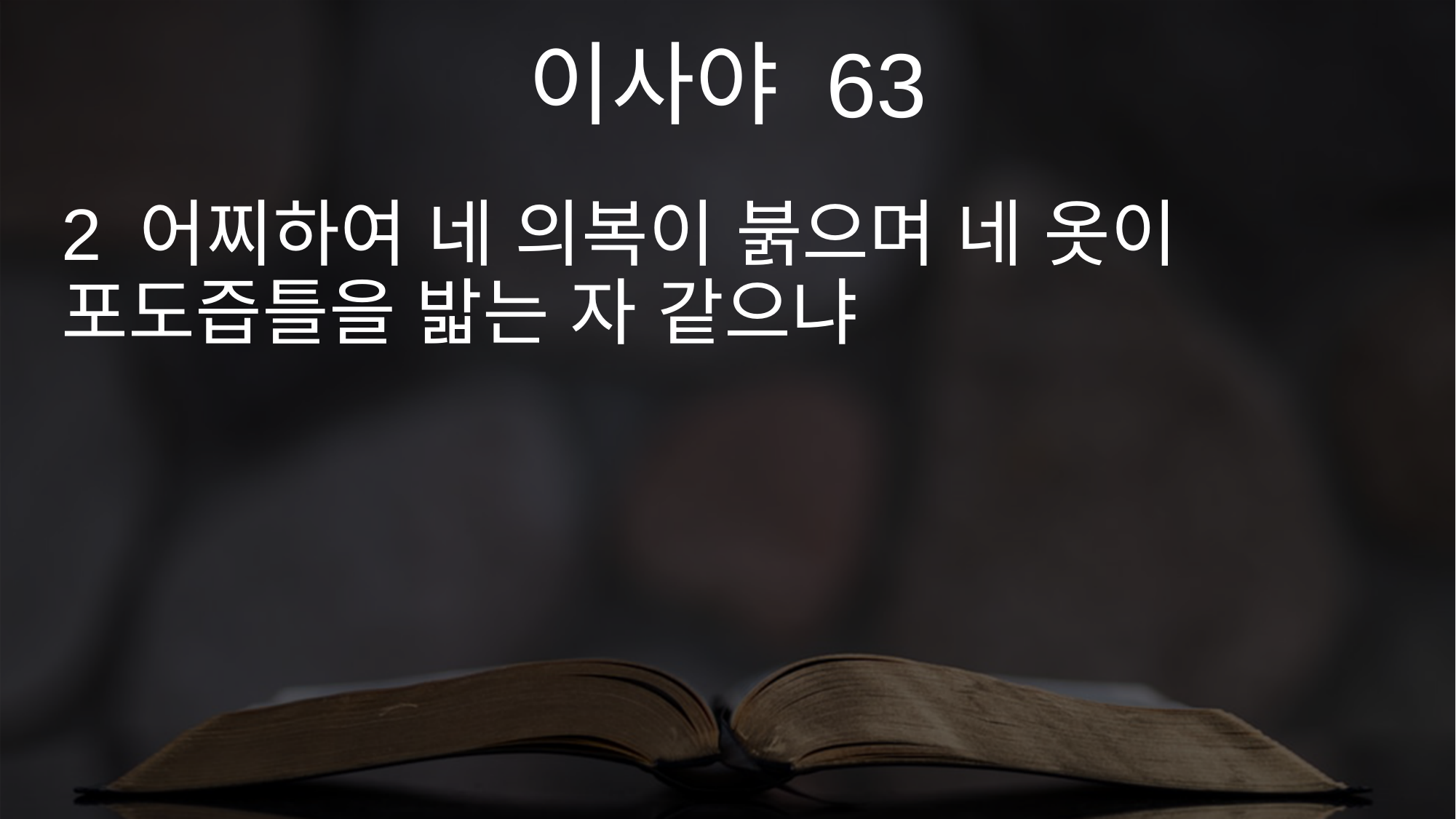

이사야 63
2 어찌하여 네 의복이 붉으며 네 옷이 포도즙틀을 밟는 자 같으냐